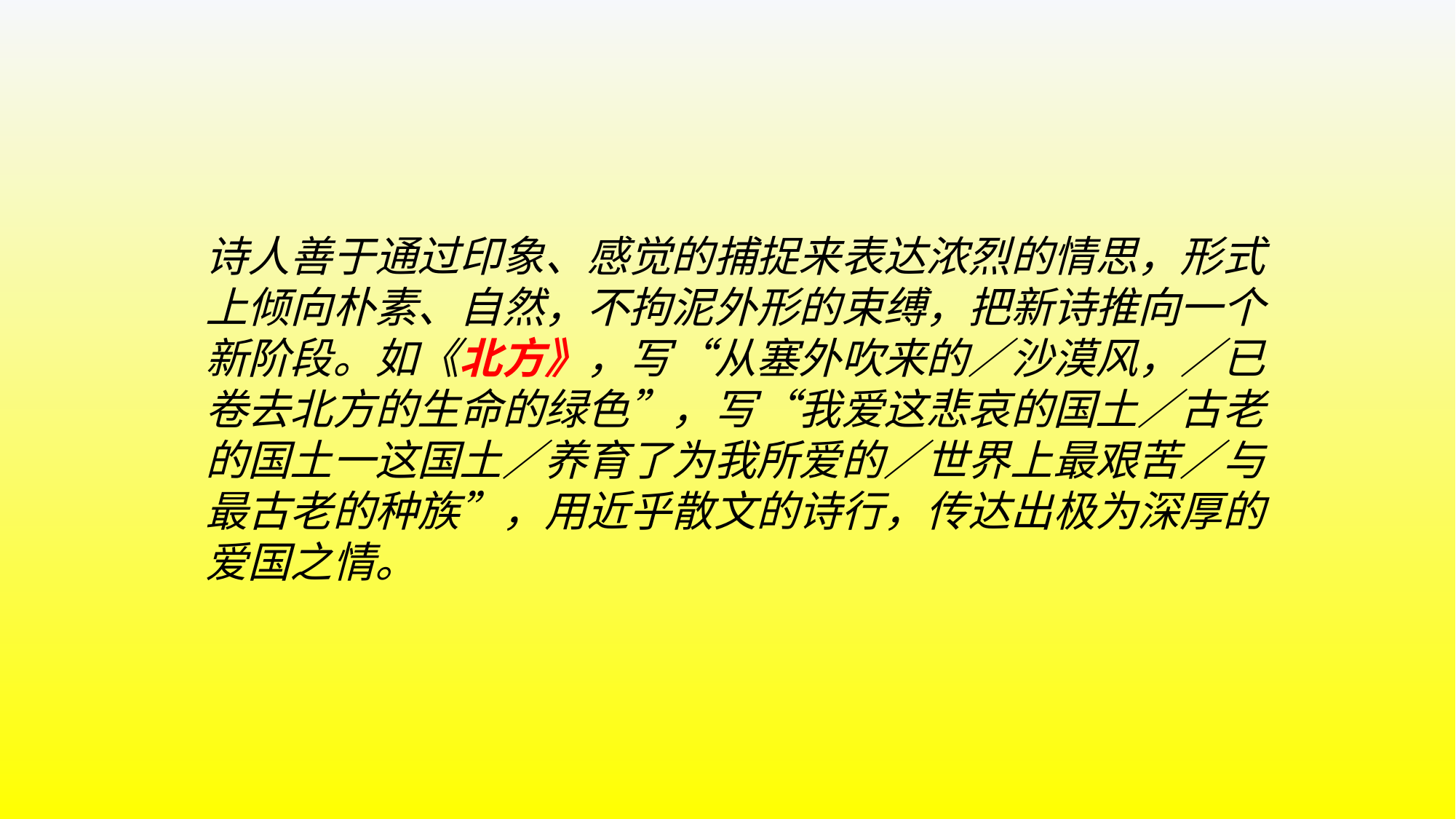

诗人善于通过印象、感觉的捕捉来表达浓烈的情思，形式上倾向朴素、自然，不拘泥外形的束缚，把新诗推向一个新阶段。如《北方》，写“从塞外吹来的／沙漠风，／已卷去北方的生命的绿色”，写“我爱这悲哀的国土／古老的国土一这国土／养育了为我所爱的／世界上最艰苦／与最古老的种族”，用近乎散文的诗行，传达出极为深厚的爱国之情。